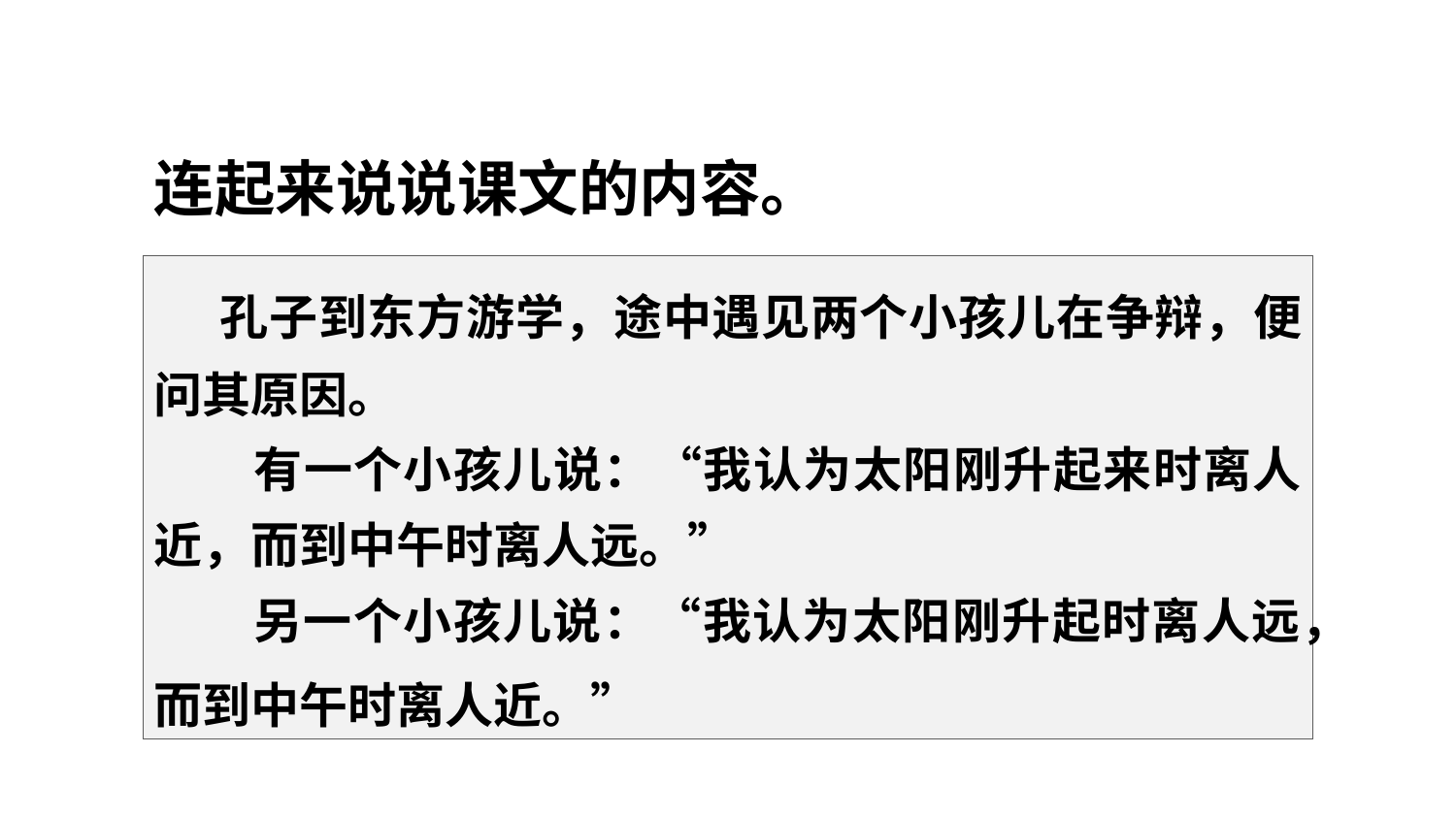

连起来说说课文的内容。
    孔子到东方游学，途中遇见两个小孩儿在争辩，便问其原因。
　　有一个小孩儿说：“我认为太阳刚升起来时离人近，而到中午时离人远。”
　　另一个小孩儿说：“我认为太阳刚升起时离人远，而到中午时离人近。”